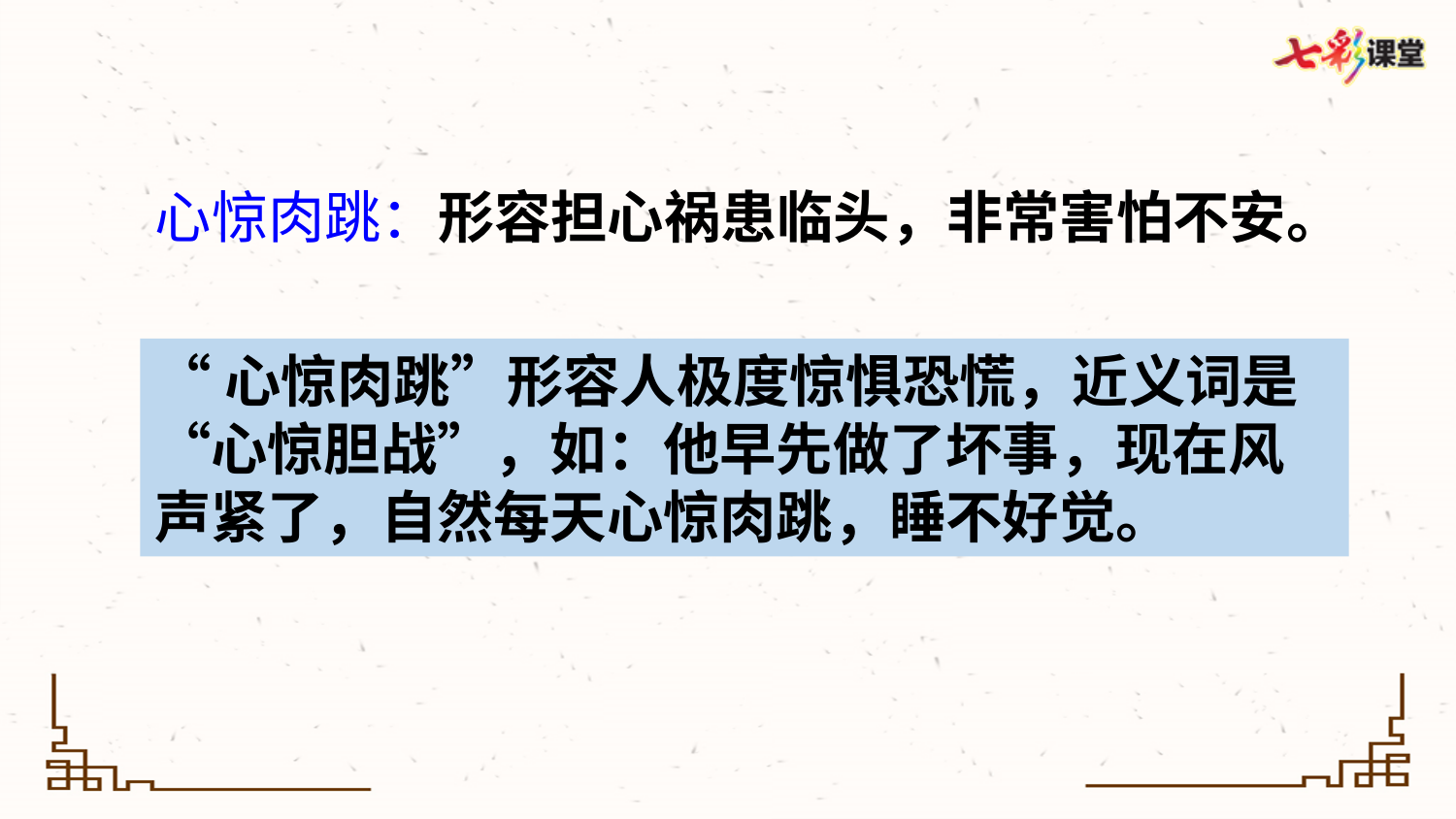

心惊肉跳：形容担心祸患临头，非常害怕不安。
“心惊肉跳”形容人极度惊惧恐慌，近义词是“心惊胆战”，如：他早先做了坏事，现在风声紧了，自然每天心惊肉跳，睡不好觉。